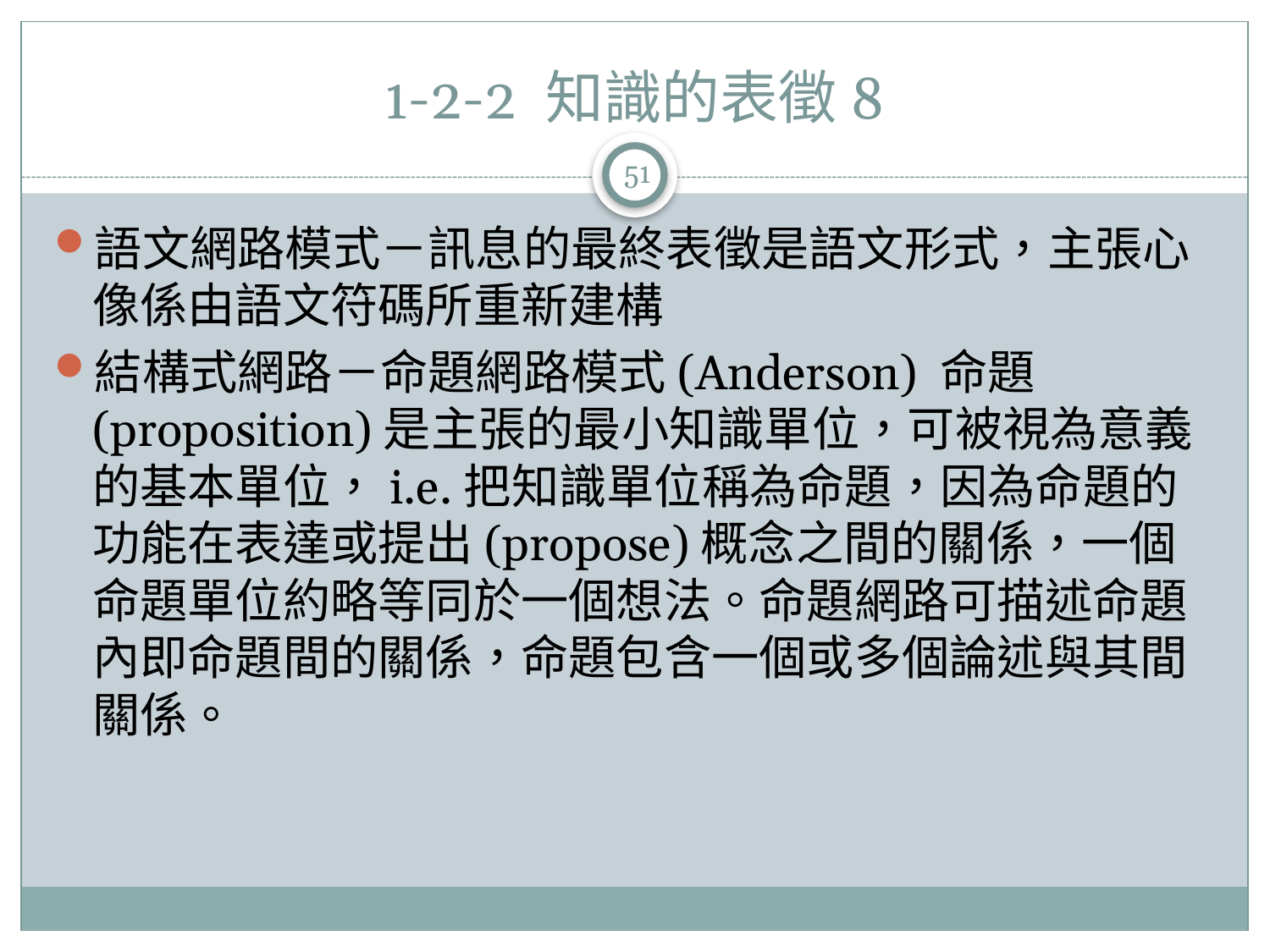

# 1-2-2 知識的表徵8
51
語文網路模式－訊息的最終表徵是語文形式，主張心像係由語文符碼所重新建構
結構式網路－命題網路模式(Anderson) 命題(proposition)是主張的最小知識單位，可被視為意義的基本單位，i.e.把知識單位稱為命題，因為命題的功能在表達或提出(propose)概念之間的關係，一個命題單位約略等同於一個想法。命題網路可描述命題內即命題間的關係，命題包含一個或多個論述與其間關係。